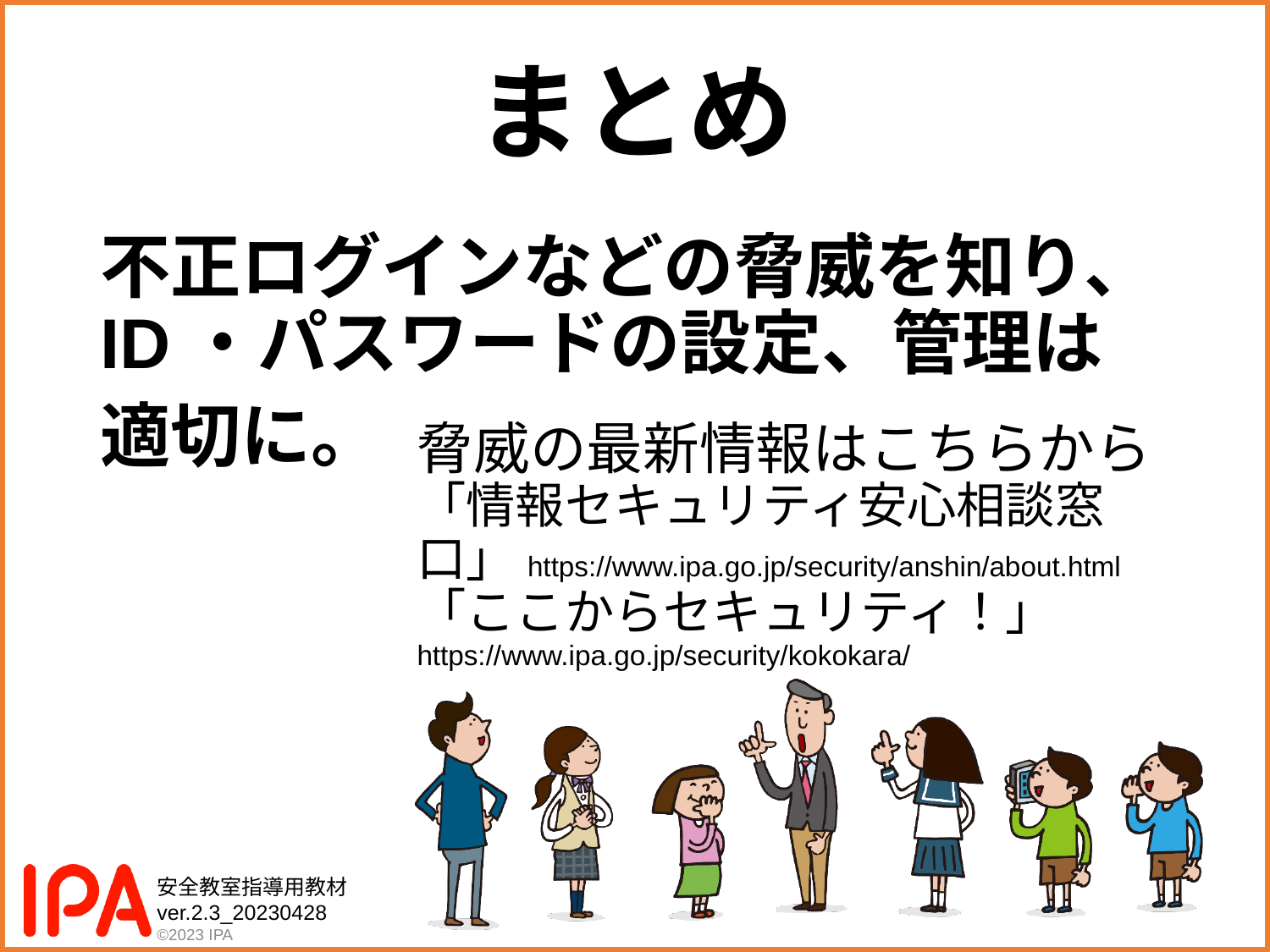

# まとめ
不正ログインなどの脅威を知り、ID・パスワードの設定、管理は
適切に。
脅威の最新情報はこちらから
「情報セキュリティ安心相談窓口」https://www.ipa.go.jp/security/anshin/about.html
「ここからセキュリティ！」
https://www.ipa.go.jp/security/kokokara/